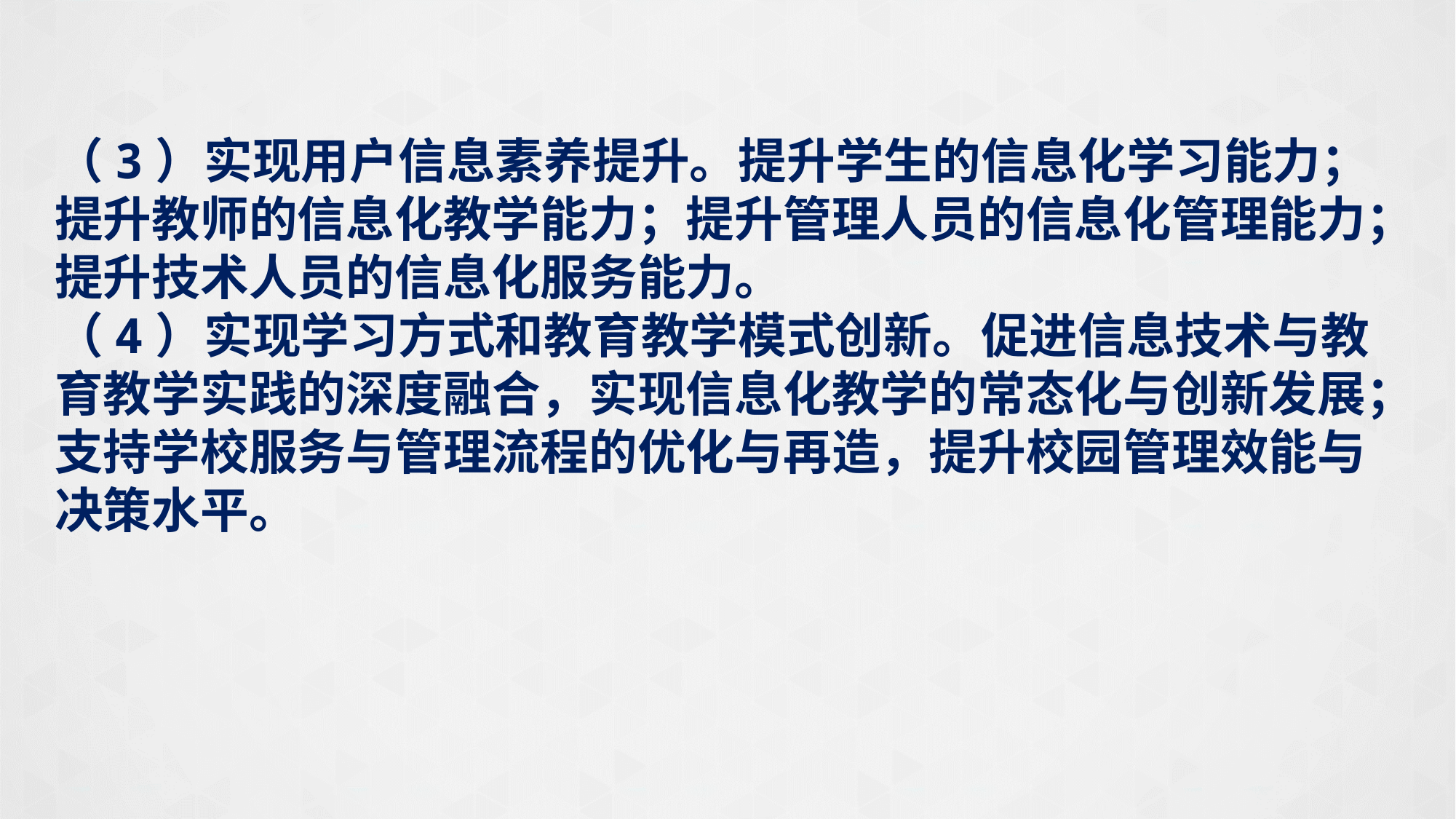

（3）实现用户信息素养提升。提升学生的信息化学习能力；提升教师的信息化教学能力；提升管理人员的信息化管理能力；提升技术人员的信息化服务能力。
（4）实现学习方式和教育教学模式创新。促进信息技术与教育教学实践的深度融合，实现信息化教学的常态化与创新发展；支持学校服务与管理流程的优化与再造，提升校园管理效能与决策水平。